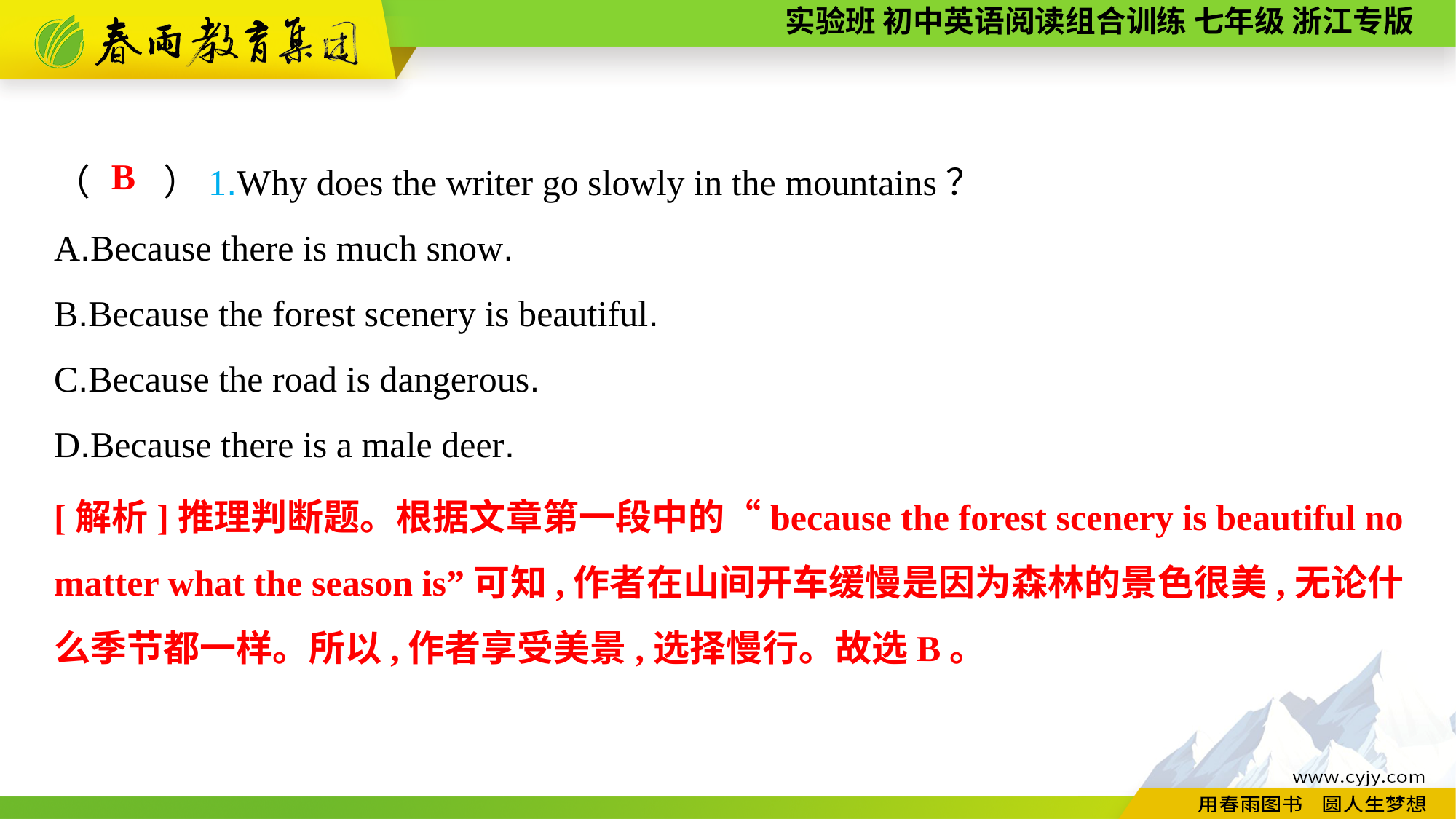

（　　）1.Why does the writer go slowly in the mountains？
A.Because there is much snow.
B.Because the forest scenery is beautiful.
C.Because the road is dangerous.
D.Because there is a male deer.
B
[解析]推理判断题。根据文章第一段中的“because the forest scenery is beautiful no matter what the season is”可知,作者在山间开车缓慢是因为森林的景色很美,无论什么季节都一样。所以,作者享受美景,选择慢行。故选B。